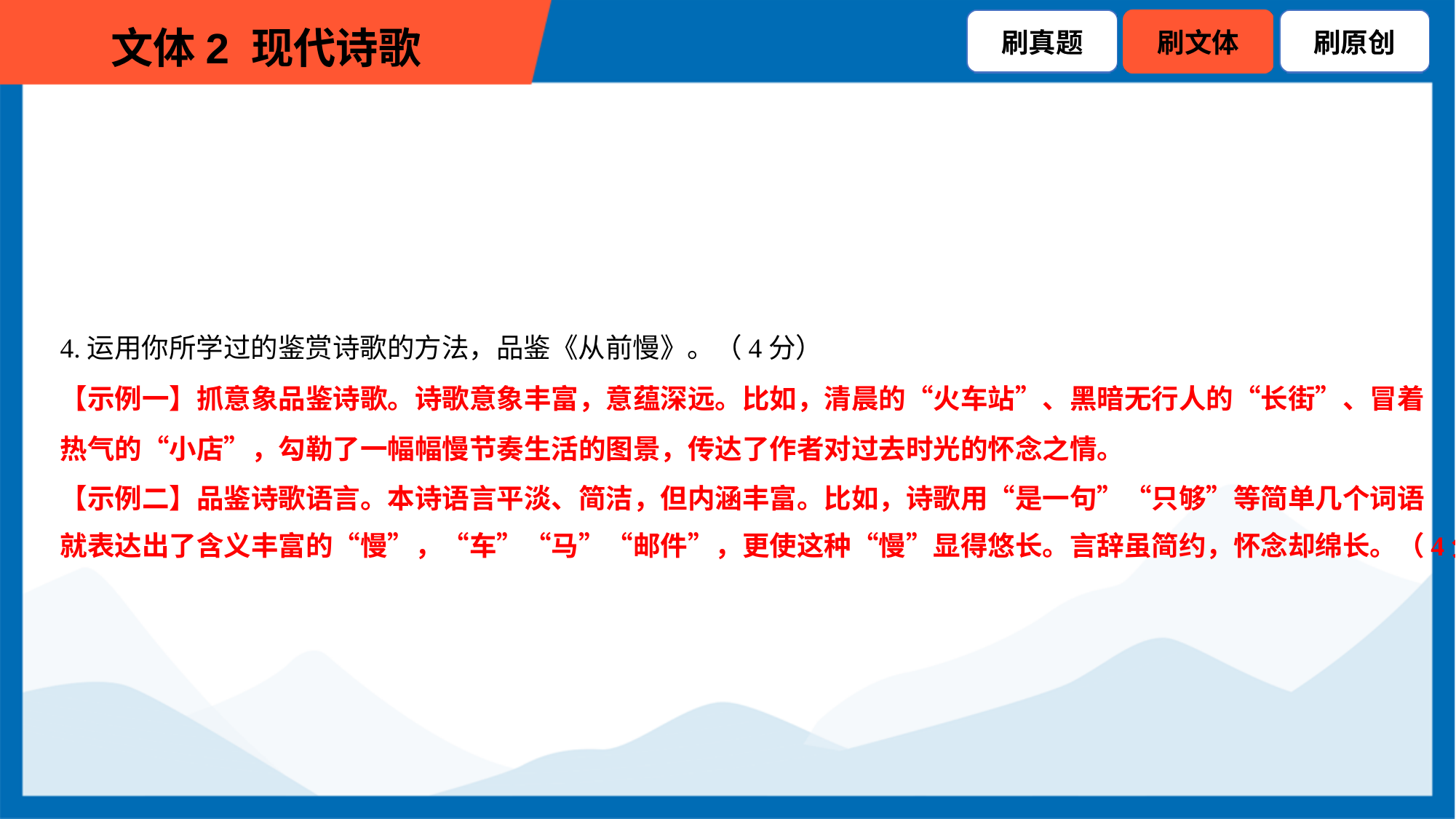

4.运用你所学过的鉴赏诗歌的方法，品鉴《从前慢》。（4分）
【示例一】抓意象品鉴诗歌。诗歌意象丰富，意蕴深远。比如，清晨的“火车站”、黑暗无行人的“长街”、冒着
热气的“小店”，勾勒了一幅幅慢节奏生活的图景，传达了作者对过去时光的怀念之情。
【示例二】品鉴诗歌语言。本诗语言平淡、简洁，但内涵丰富。比如，诗歌用“是一句”“只够”等简单几个词语
就表达出了含义丰富的“慢”，“车”“马”“邮件”，更使这种“慢”显得悠长。言辞虽简约，怀念却绵长。（4分）